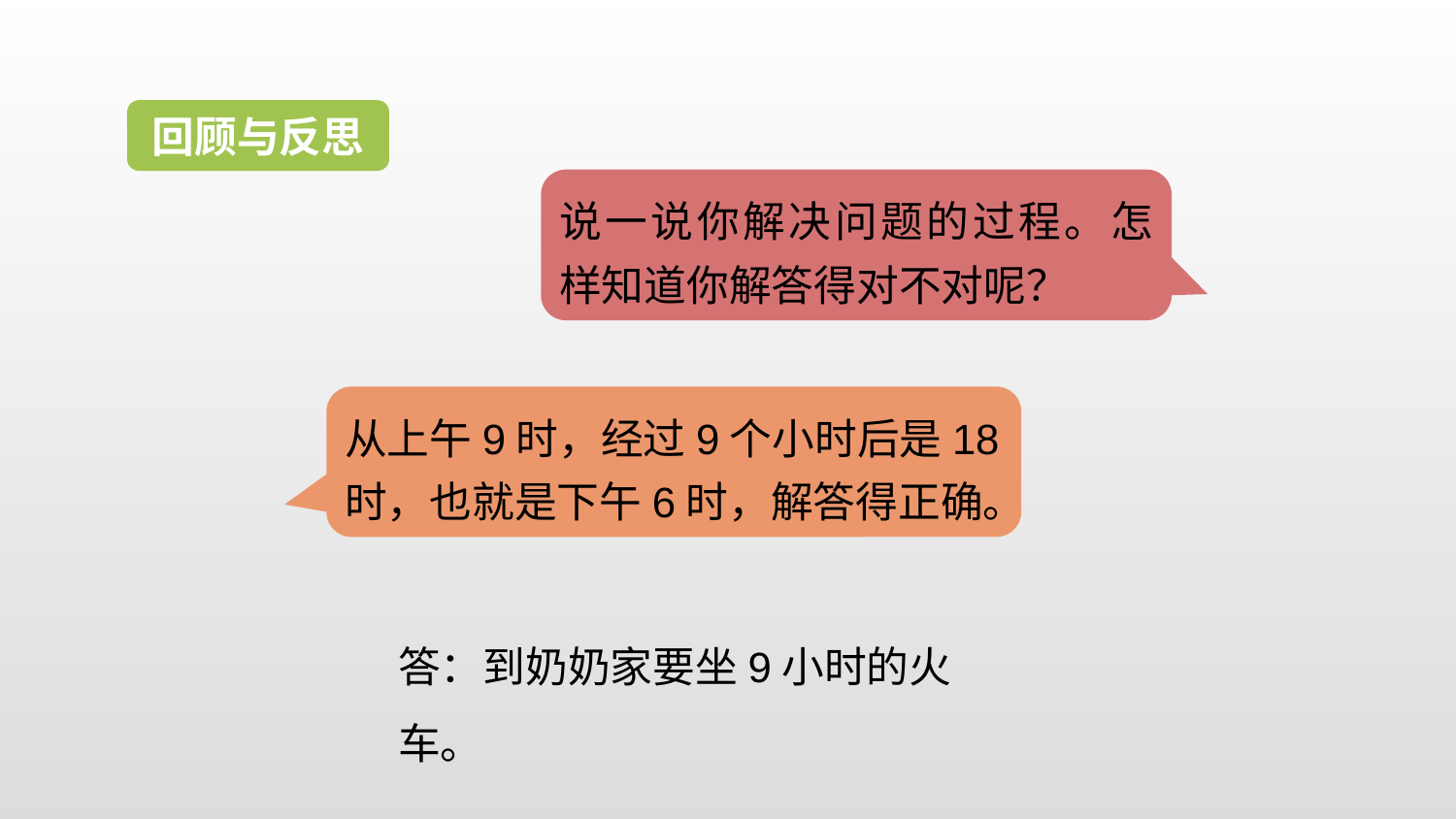

回顾与反思
说一说你解决问题的过程。怎样知道你解答得对不对呢？
从上午9时，经过9个小时后是18时，也就是下午6时，解答得正确。
答：到奶奶家要坐9小时的火车。